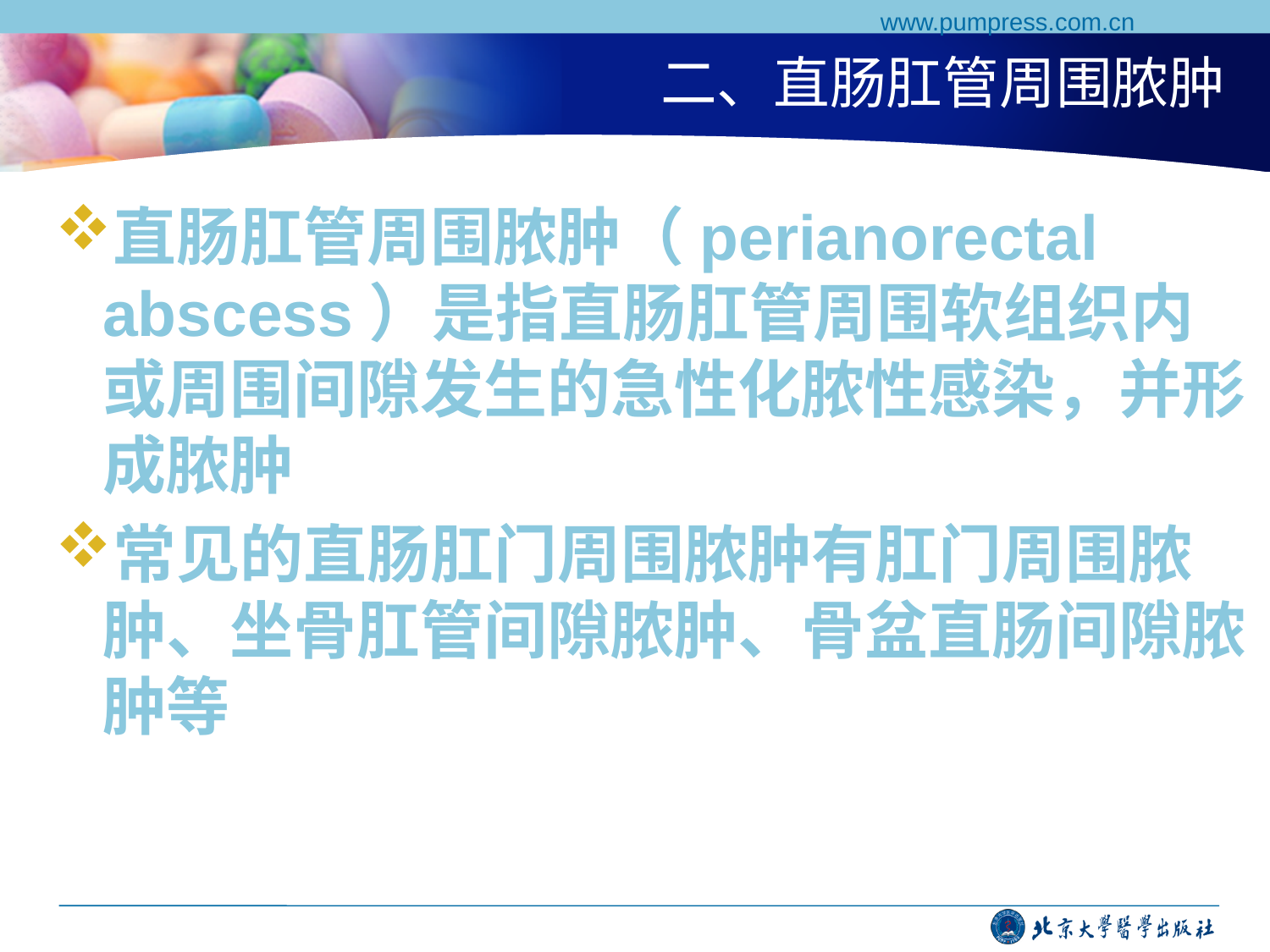

www.pumpress.com.cn
# 二、直肠肛管周围脓肿
直肠肛管周围脓肿（perianorectal abscess）是指直肠肛管周围软组织内或周围间隙发生的急性化脓性感染，并形成脓肿
常见的直肠肛门周围脓肿有肛门周围脓肿、坐骨肛管间隙脓肿、骨盆直肠间隙脓肿等